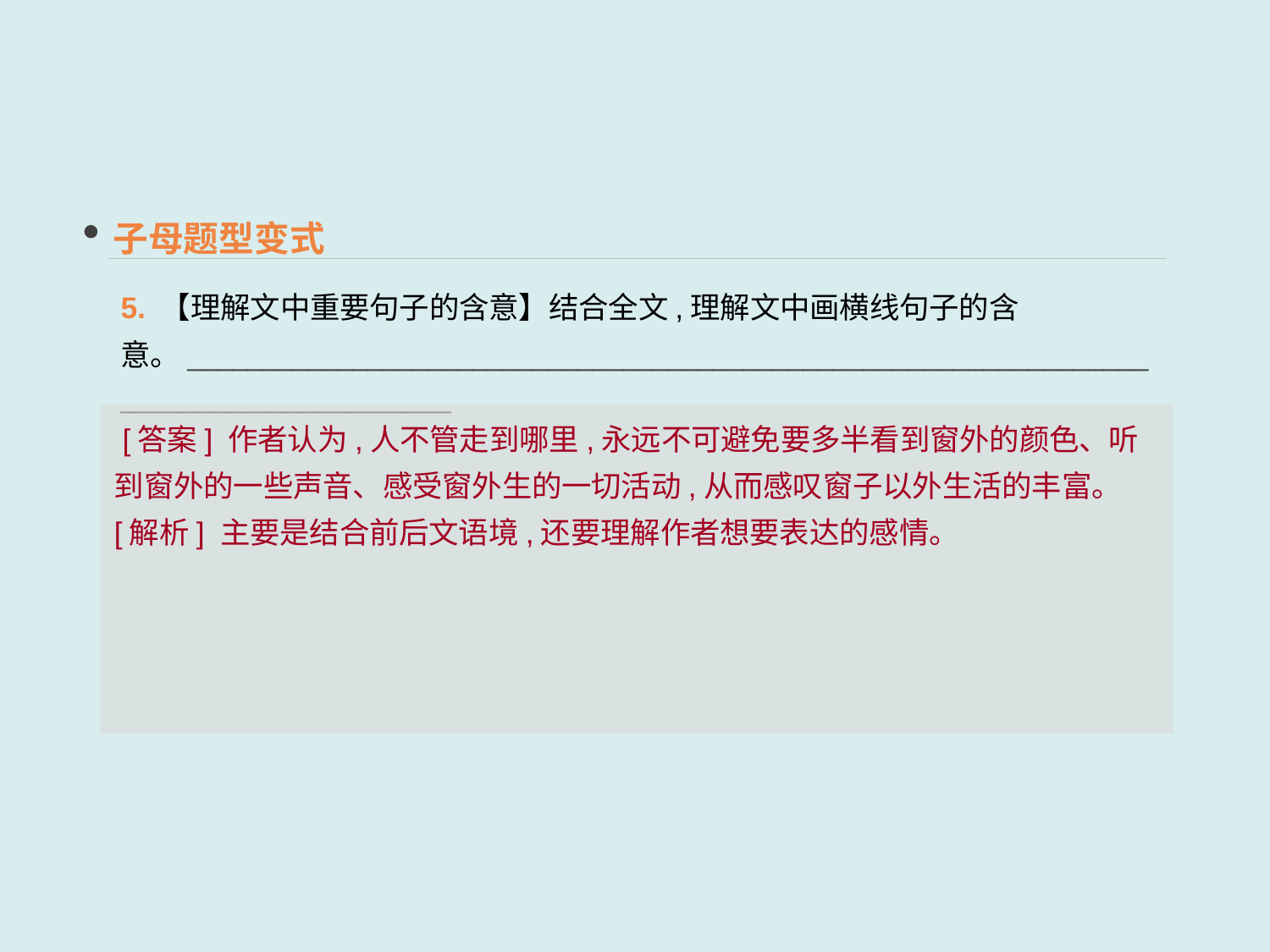

子母题型变式

5. 【理解文中重要句子的含意】结合全文,理解文中画横线句子的含意。______________________________________________________________________________________
 [答案] 作者认为,人不管走到哪里,永远不可避免要多半看到窗外的颜色、听到窗外的一些声音、感受窗外生的一切活动,从而感叹窗子以外生活的丰富。
[解析] 主要是结合前后文语境,还要理解作者想要表达的感情。